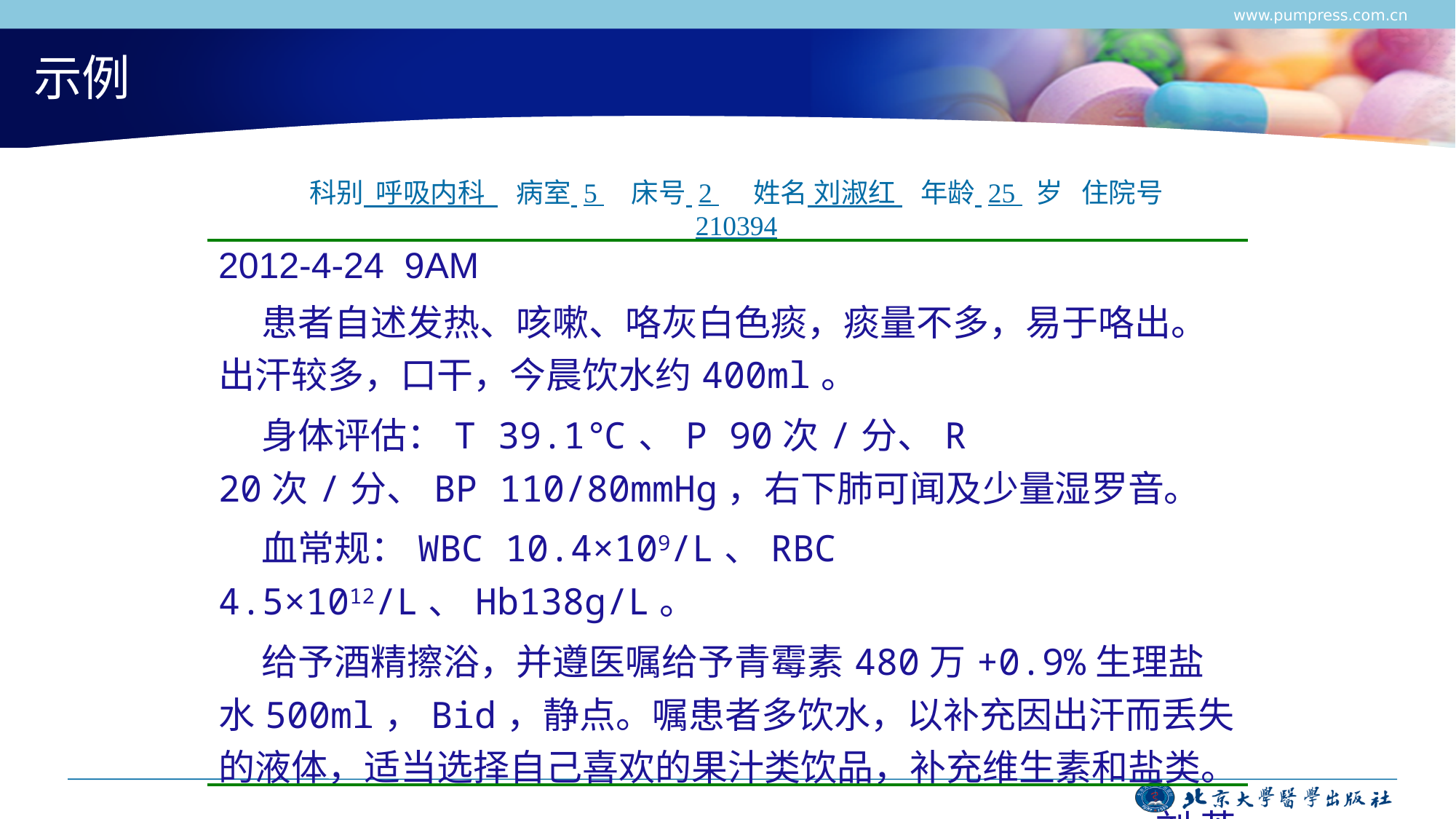

www.pumpress.com.cn
# 示例
科别  呼吸内科     病室 5    床号 2     姓名 刘淑红    年龄 25  岁   住院号 210394
| 2012-4-24 9AM 患者自述发热、咳嗽、咯灰白色痰，痰量不多，易于咯出。出汗较多，口干，今晨饮水约400ml。 身体评估：T 39.1℃、P 90次/分、R 20次/分、BP 110/80mmHg，右下肺可闻及少量湿罗音。 血常规：WBC 10.4×109/L、RBC 4.5×1012/L、Hb138g/L。 给予酒精擦浴，并遵医嘱给予青霉素480万+0.9%生理盐水500ml，Bid，静点。嘱患者多饮水，以补充因出汗而丢失的液体，适当选择自己喜欢的果汁类饮品，补充维生素和盐类。 刘 英 |
| --- |